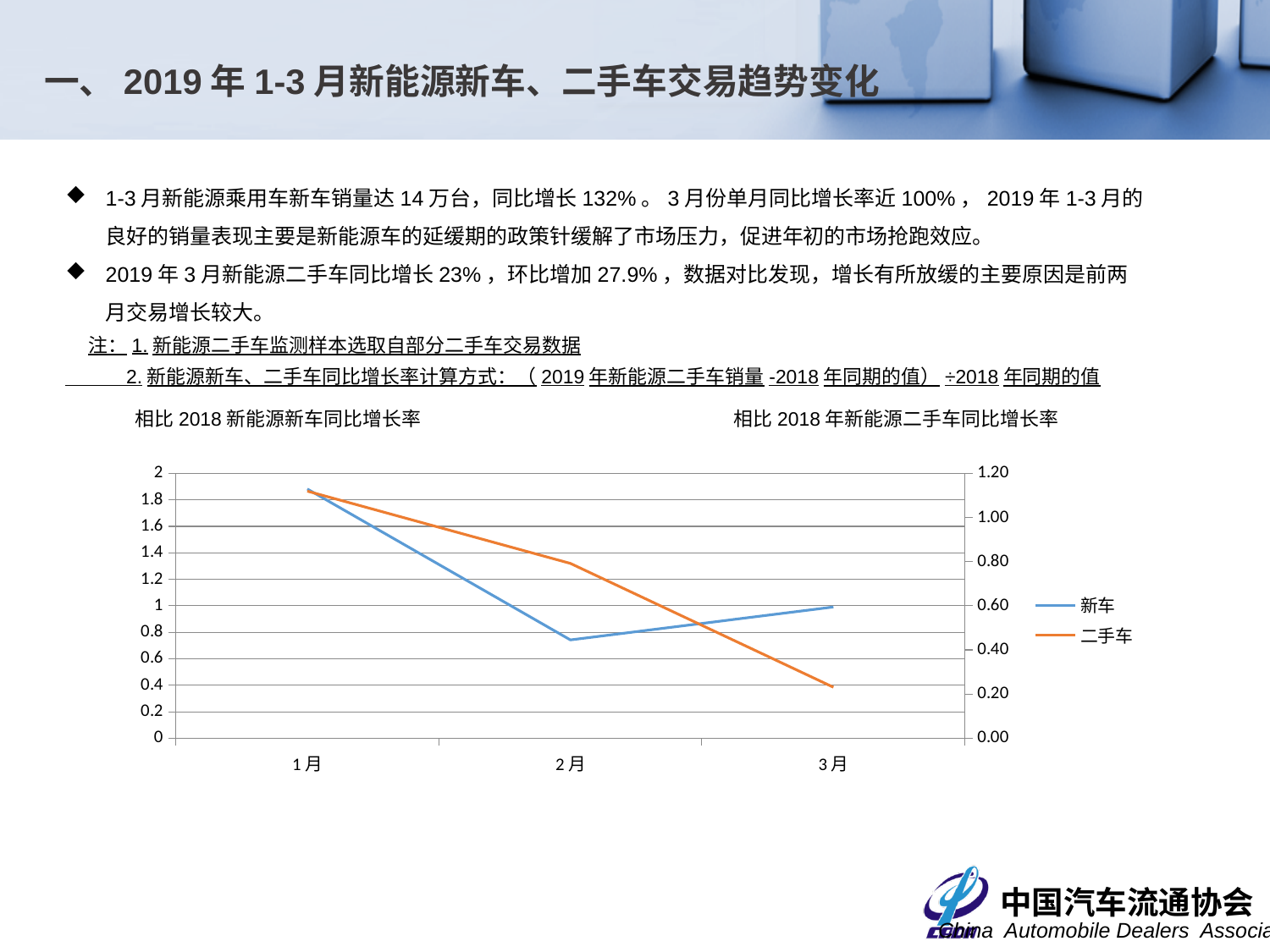

一、2019年1-3月新能源新车、二手车交易趋势变化
1-3月新能源乘用车新车销量达14万台，同比增长132%。3月份单月同比增长率近100%，2019年1-3月的良好的销量表现主要是新能源车的延缓期的政策针缓解了市场压力，促进年初的市场抢跑效应。
2019年3月新能源二手车同比增长23%，环比增加27.9%，数据对比发现，增长有所放缓的主要原因是前两月交易增长较大。
    注：1.新能源二手车监测样本选取自部分二手车交易数据
           2.新能源新车、二手车同比增长率计算方式：（2019年新能源二手车销量-2018年同期的值）÷2018年同期的值
相比2018新能源新车同比增长率
相比2018年新能源二手车同比增长率

### Chart

| Category | 新车 | 二手车 |
|---|---|---|
| 1月 | 1.8818193311840192 | 1.1192758253461133 |
| 2月 | 0.7421269296740997 | 0.792022792022792 |
| 3月 | 0.9912423954202033 | 0.2310281517747858 |